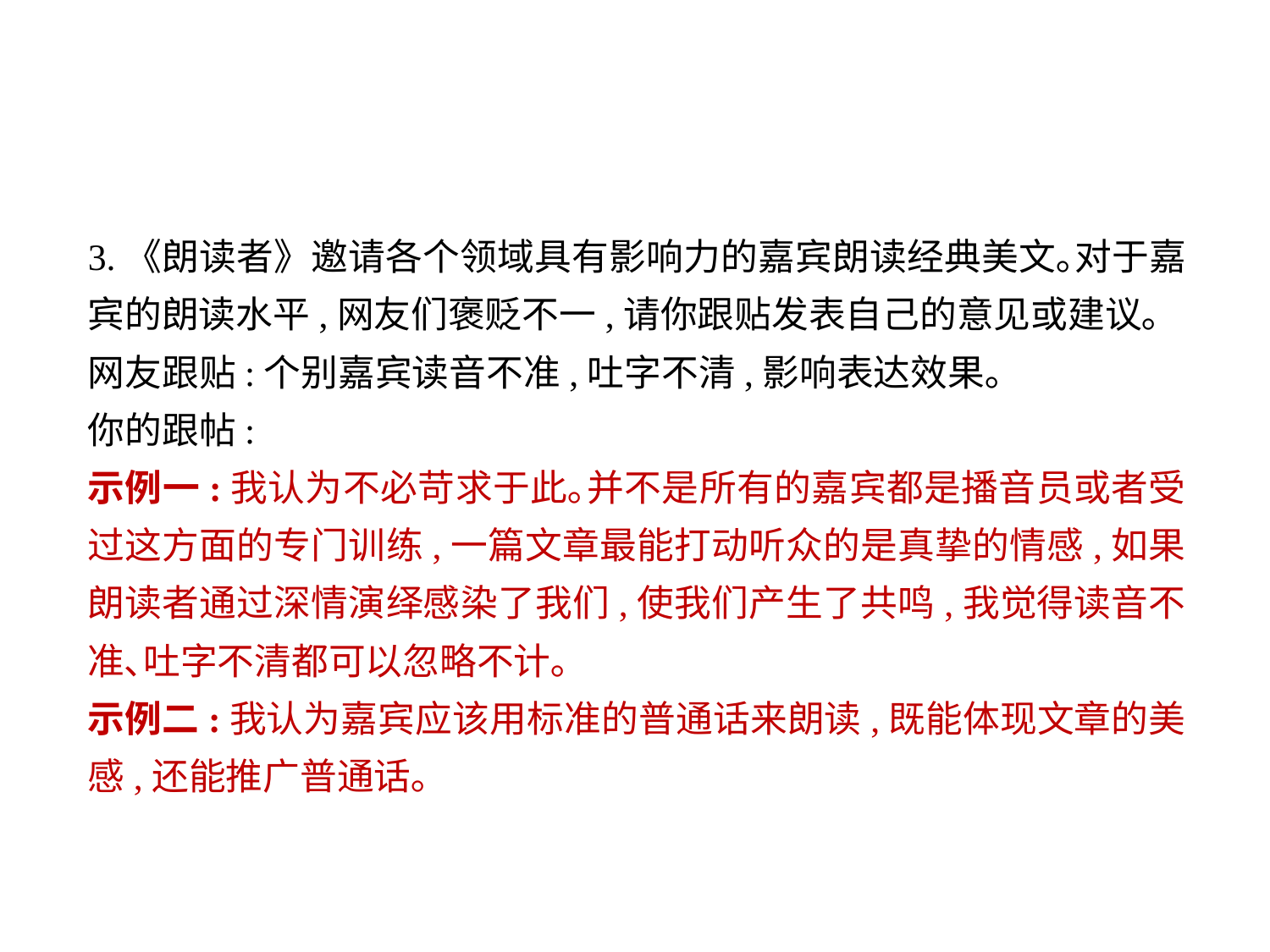

3.《朗读者》邀请各个领域具有影响力的嘉宾朗读经典美文｡对于嘉宾的朗读水平,网友们褒贬不一,请你跟贴发表自己的意见或建议｡
网友跟贴:个别嘉宾读音不准,吐字不清,影响表达效果｡
你的跟帖:
示例一:我认为不必苛求于此｡并不是所有的嘉宾都是播音员或者受过这方面的专门训练,一篇文章最能打动听众的是真挚的情感,如果朗读者通过深情演绎感染了我们,使我们产生了共鸣,我觉得读音不准､吐字不清都可以忽略不计｡
示例二:我认为嘉宾应该用标准的普通话来朗读,既能体现文章的美感,还能推广普通话｡